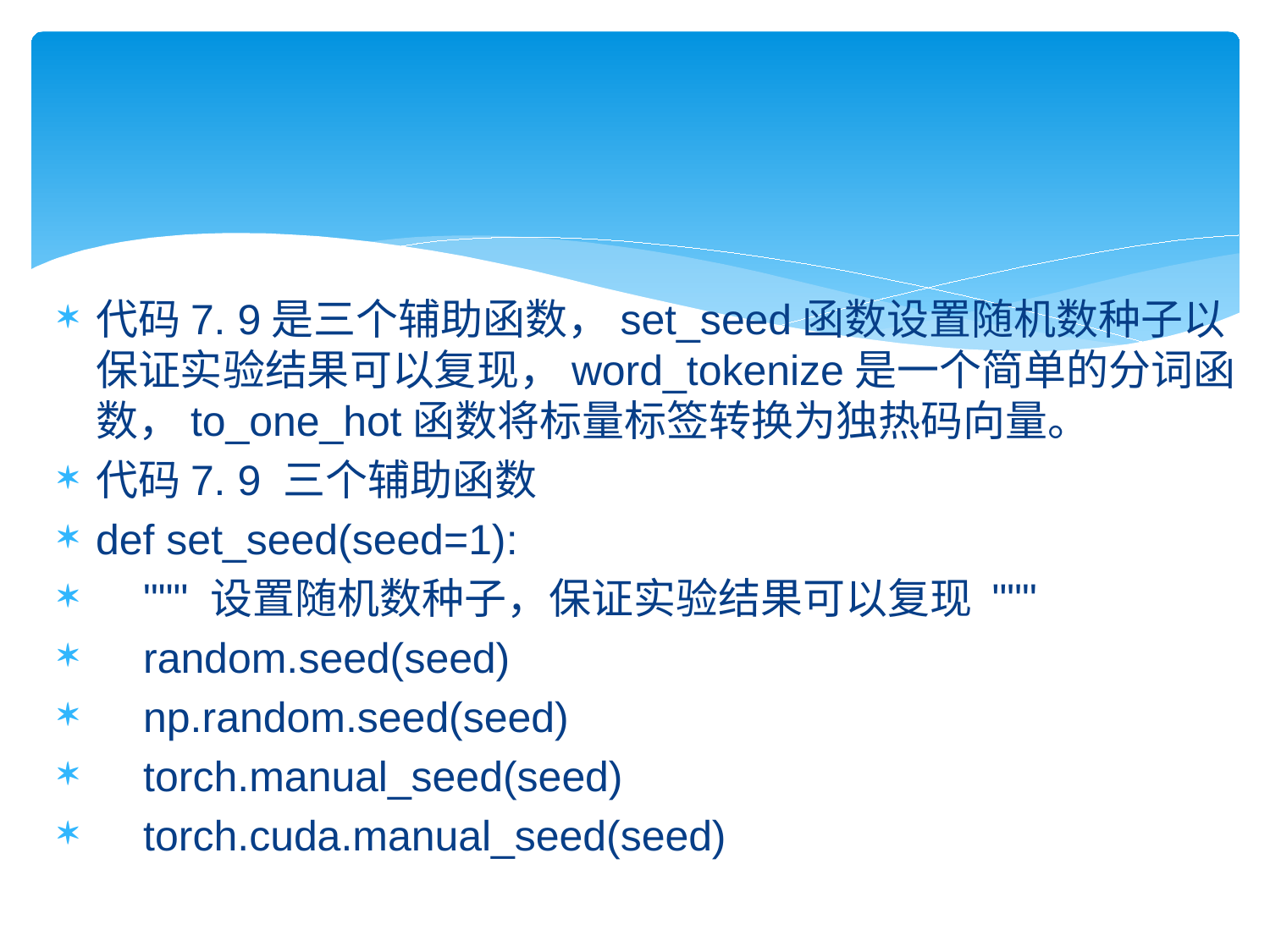

代码7. 9是三个辅助函数，set_seed函数设置随机数种子以保证实验结果可以复现，word_tokenize是一个简单的分词函数，to_one_hot函数将标量标签转换为独热码向量。
代码7. 9 三个辅助函数
def set_seed(seed=1):
    """ 设置随机数种子，保证实验结果可以复现 """
    random.seed(seed)
    np.random.seed(seed)
    torch.manual_seed(seed)
    torch.cuda.manual_seed(seed)